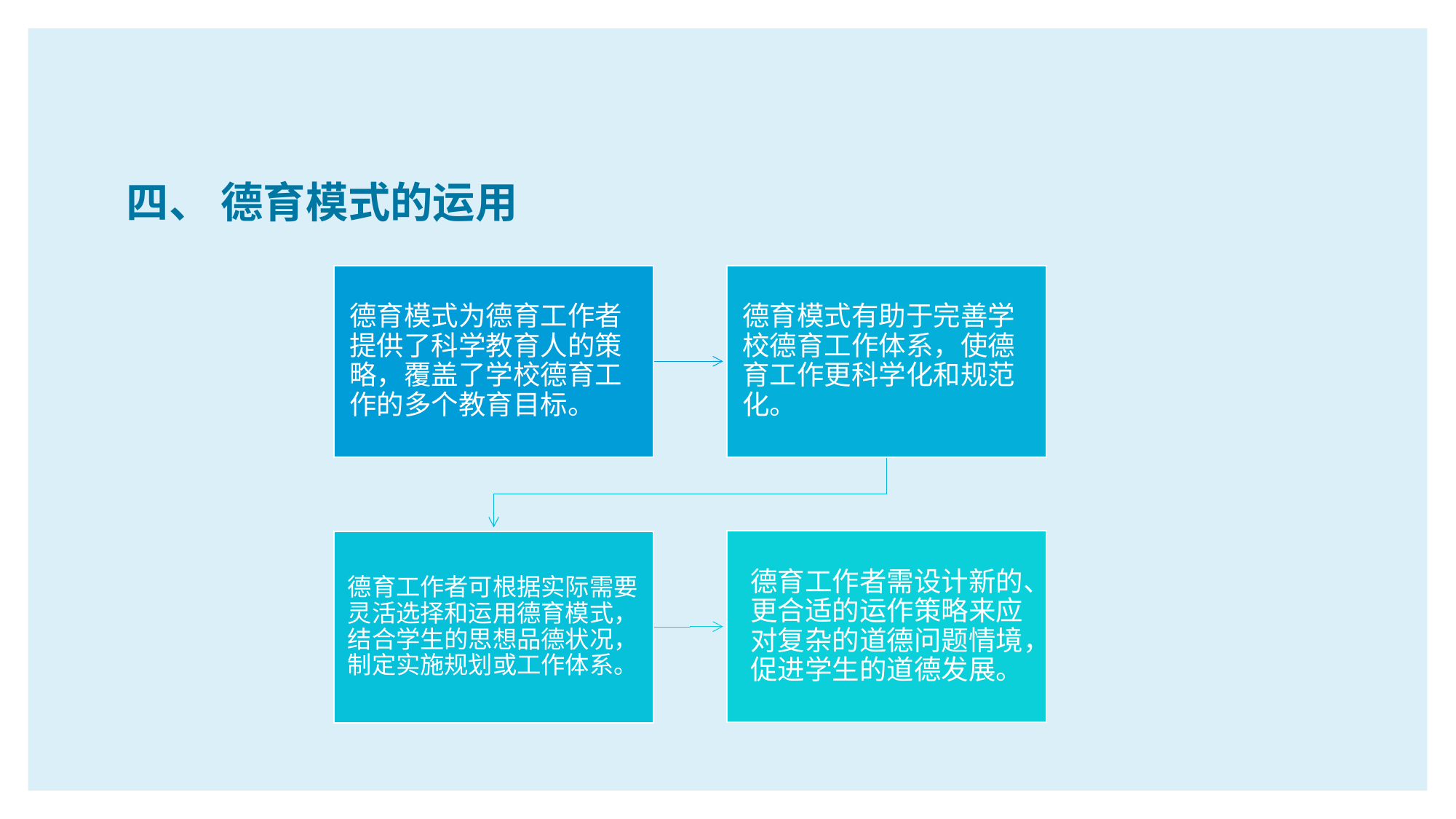

四、 德育模式的运用

德育模式为德育工作者提供了科学教育人的策略，覆盖了学校德育工作的多个教育目标。

德育模式有助于完善学校德育工作体系，使德育工作更科学化和规范化。

德育工作者可根据实际需要灵活选择和运用德育模式，结合学生的思想品德状况，制定实施规划或工作体系。
德育工作者需设计新的、更合适的运作策略来应对复杂的道德问题情境，促进学生的道德发展。